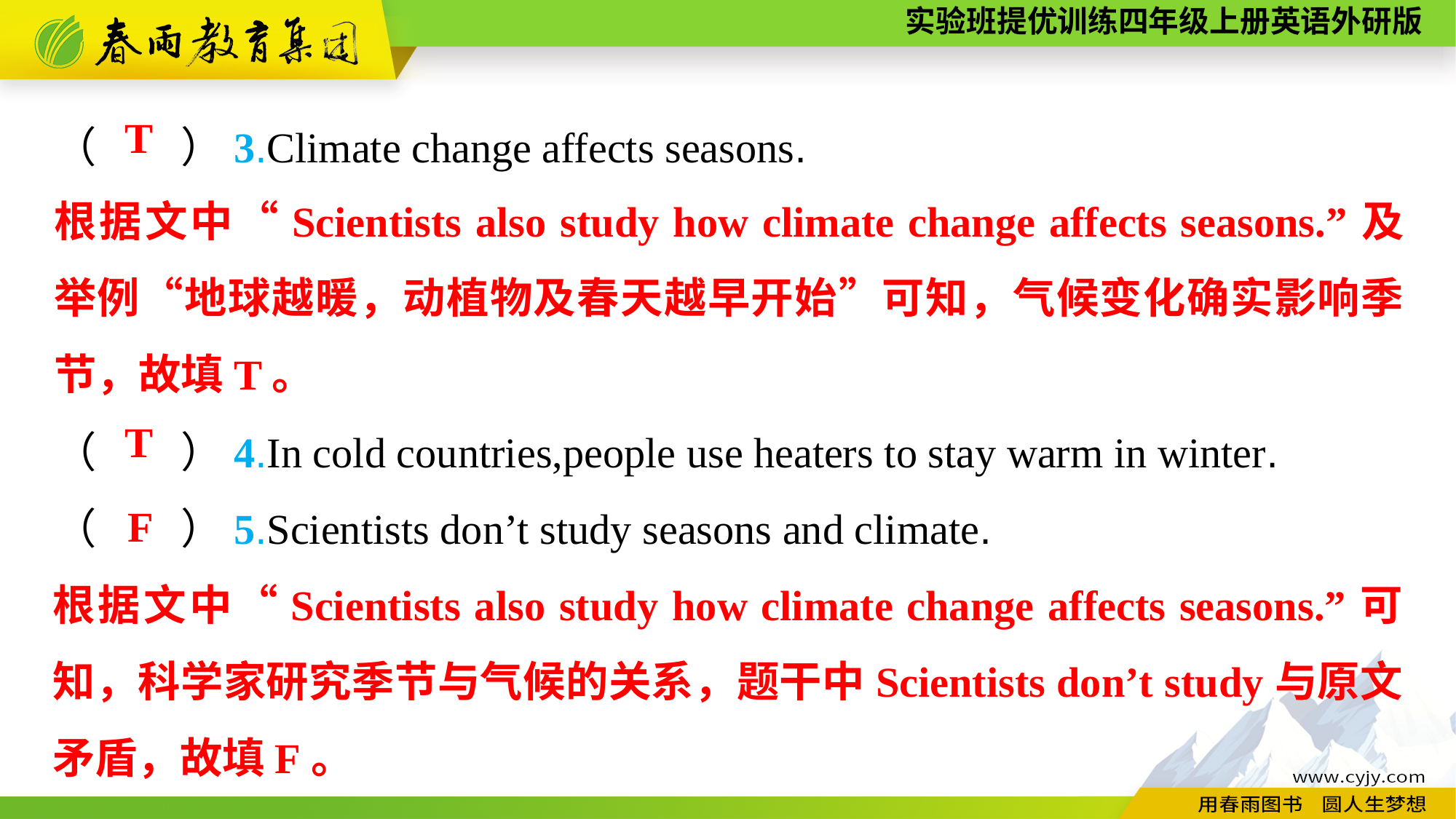

（　　）3.Climate change affects seasons.

（　　）4.In cold countries,people use heaters to stay warm in winter.
（　　）5.Scientists don’t study seasons and climate.
T
根据文中“Scientists also study how climate change affects seasons.”及举例“地球越暖，动植物及春天越早开始”可知，气候变化确实影响季节，故填T。
T
F
根据文中“Scientists also study how climate change affects seasons.”可知，科学家研究季节与气候的关系，题干中Scientists don’t study与原文矛盾，故填F。